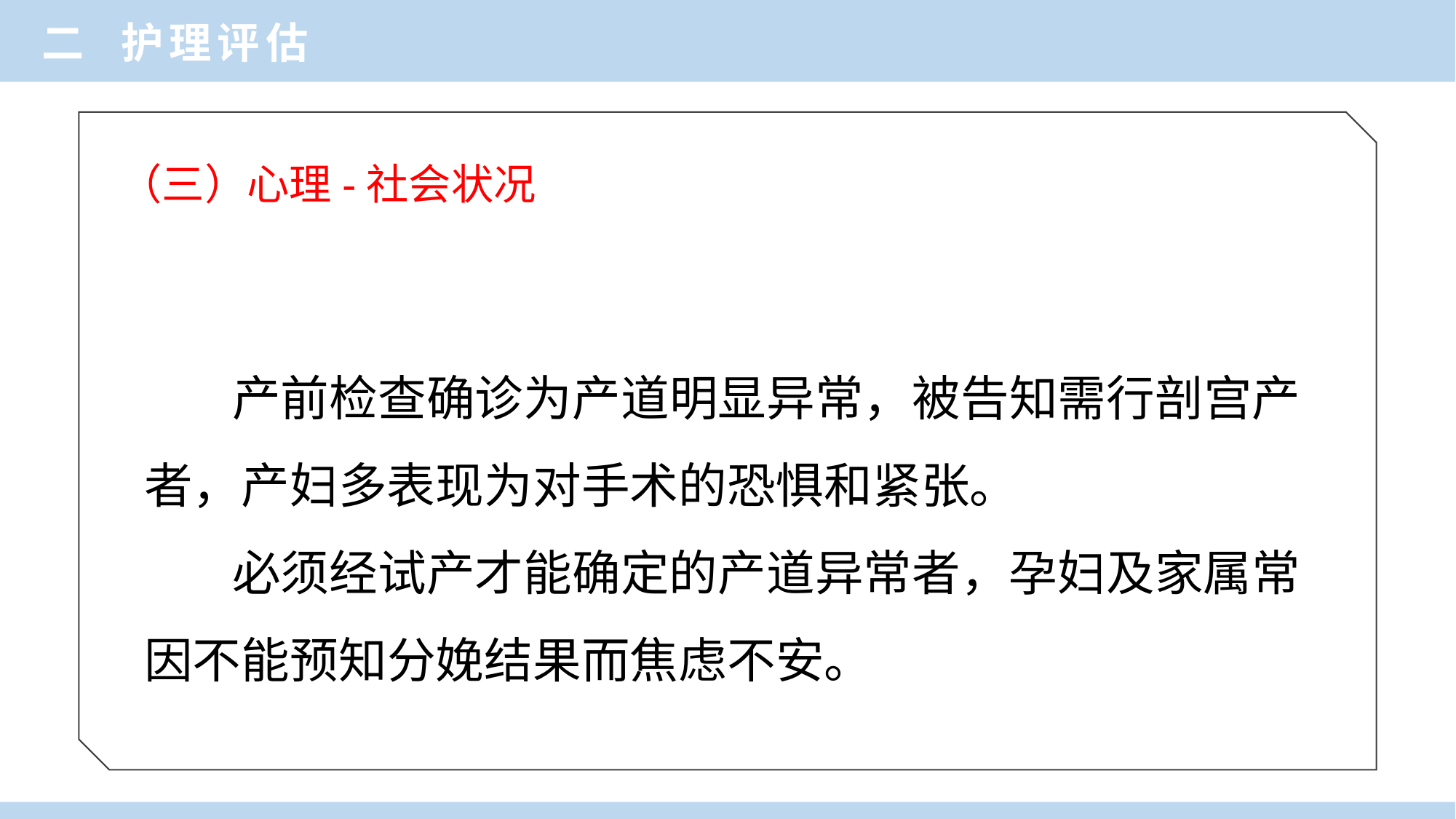

二  护理评估

（三）心理-社会状况
       产前检查确诊为产道明显异常，被告知需行剖宫产者，产妇多表现为对手术的恐惧和紧张。
       必须经试产才能确定的产道异常者，孕妇及家属常因不能预知分娩结果而焦虑不安。